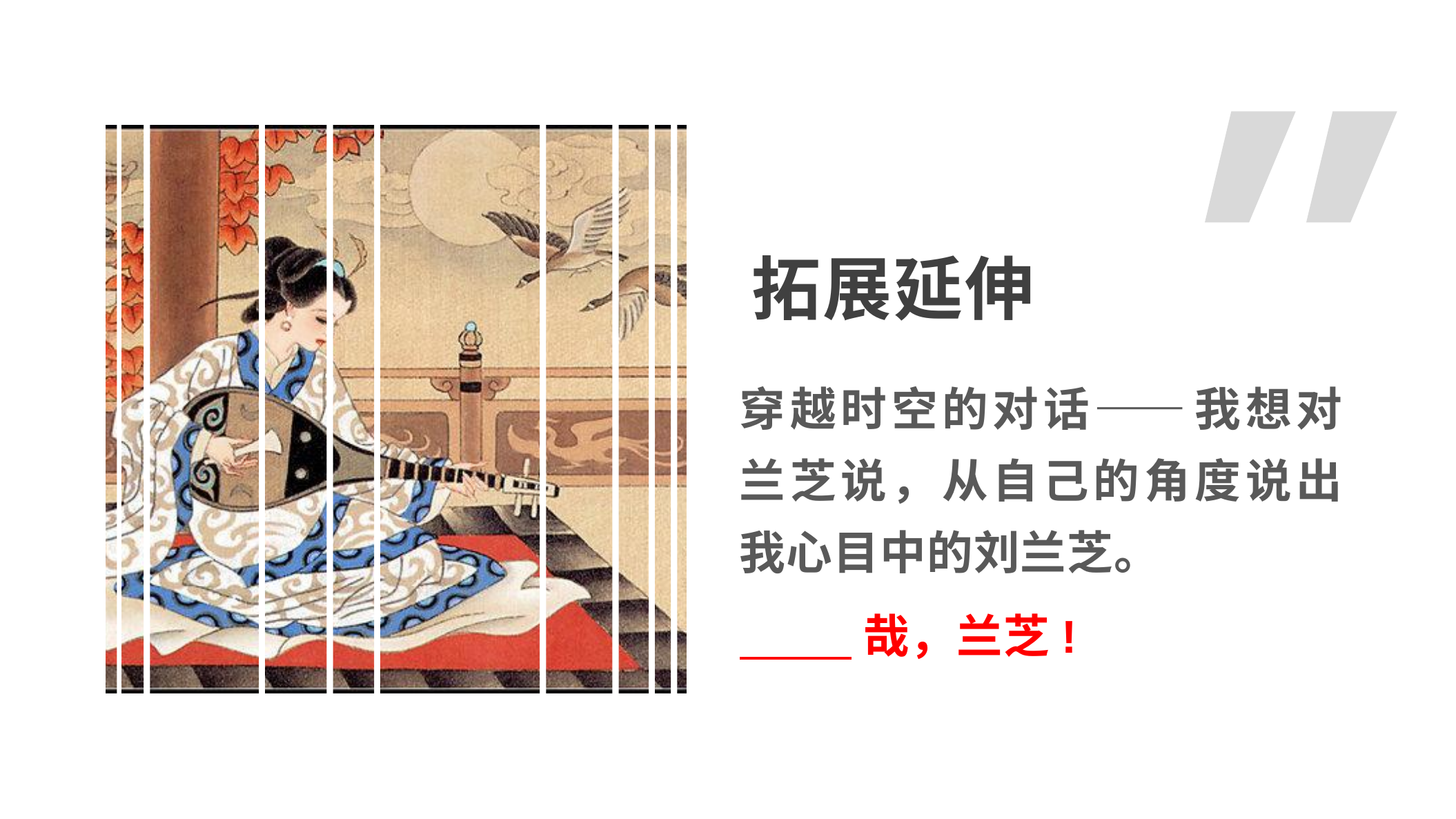

拓展延伸
穿越时空的对话——我想对兰芝说，从自己的角度说出我心目中的刘兰芝。
          哉，兰芝!